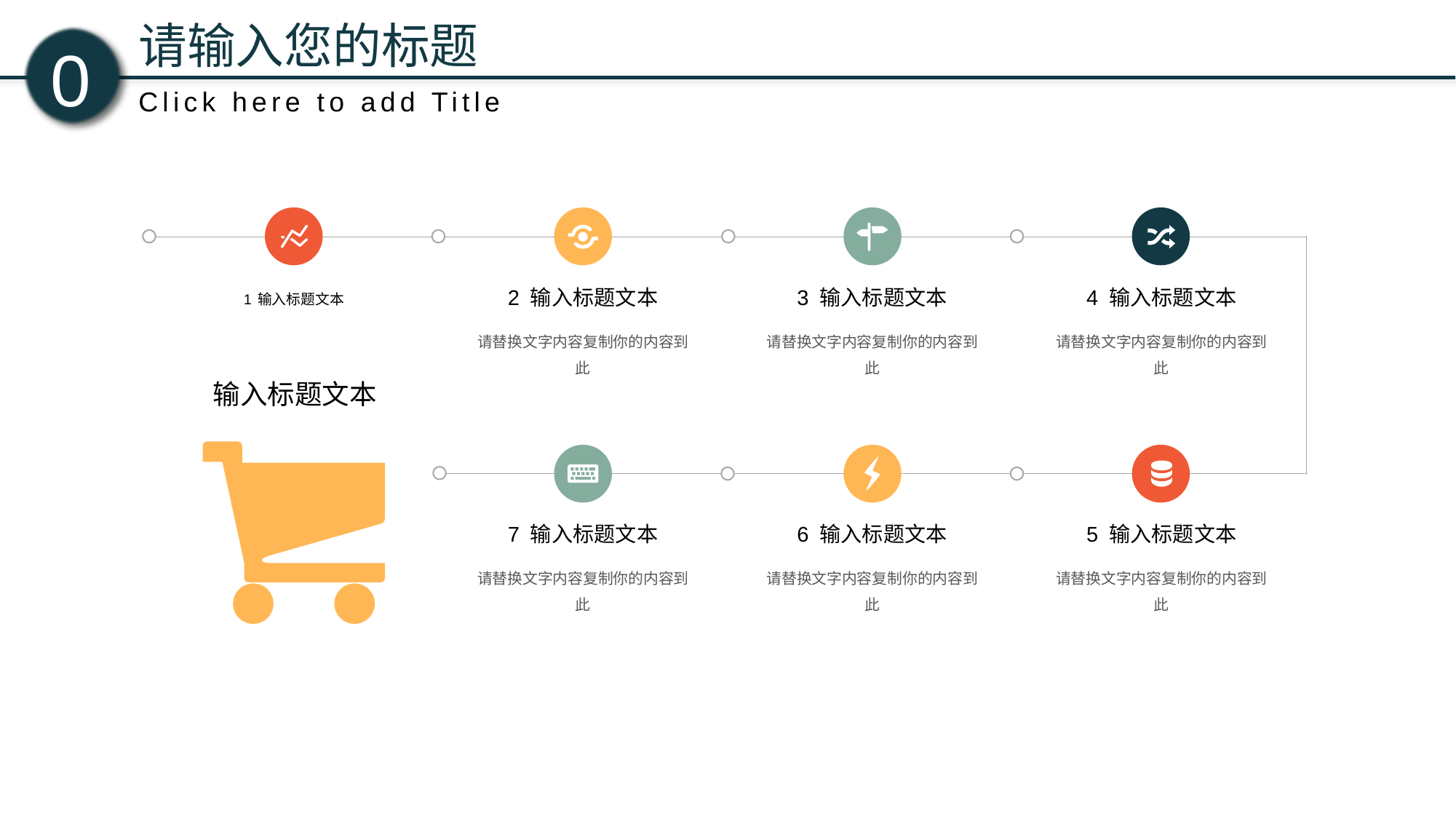

2 输入标题文本
3 输入标题文本
4 输入标题文本
1 输入标题文本
请替换文字内容复制你的内容到此
请替换文字内容复制你的内容到此
请替换文字内容复制你的内容到此
输入标题文本

7 输入标题文本
6 输入标题文本
5 输入标题文本
请替换文字内容复制你的内容到此
请替换文字内容复制你的内容到此
请替换文字内容复制你的内容到此